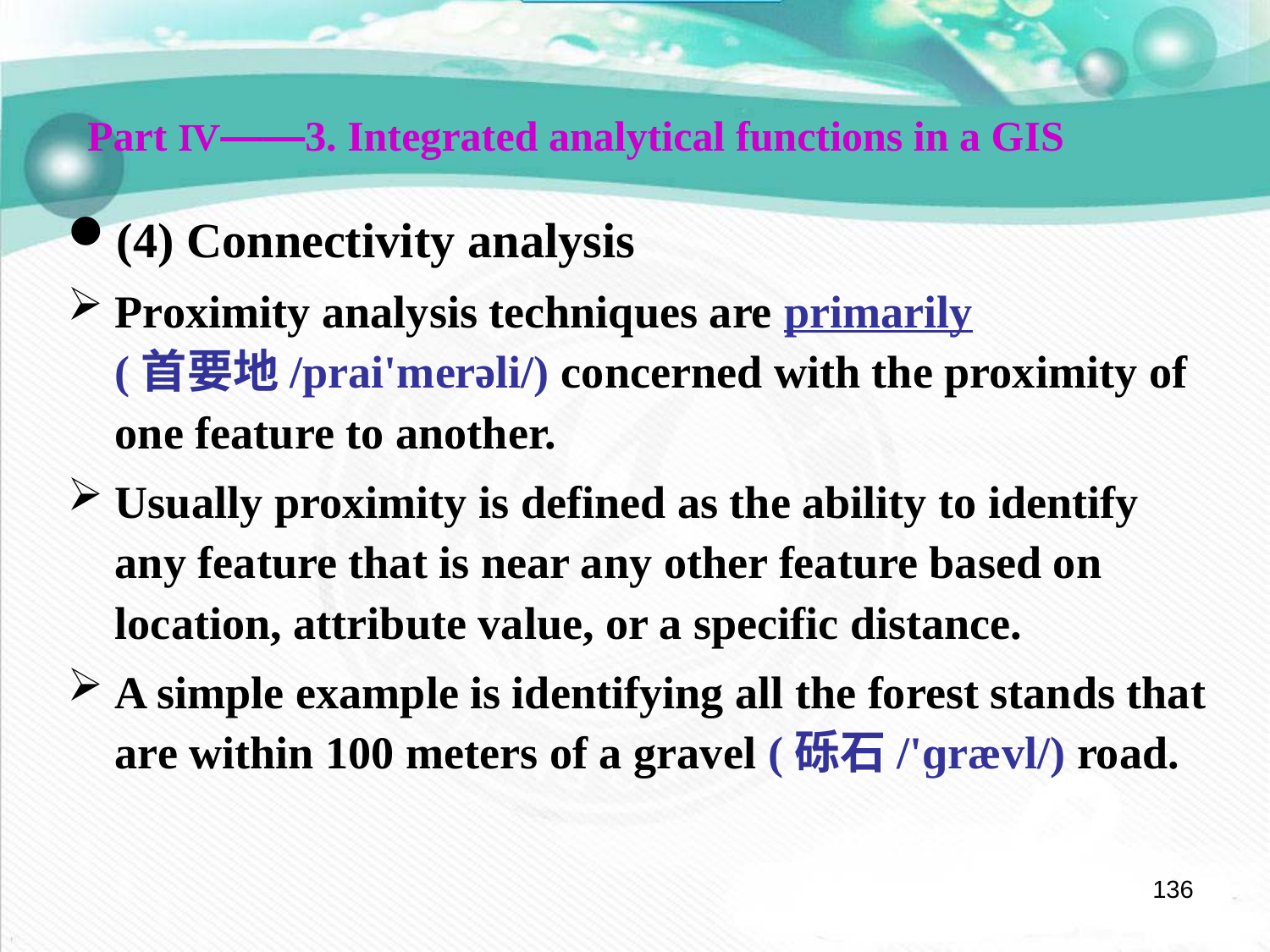

Part Ⅳ——3. Integrated analytical functions in a GIS
(4) Connectivity analysis
Proximity analysis techniques are primarily (首要地/prai'merəli/) concerned with the proximity of one feature to another.
Usually proximity is defined as the ability to identify any feature that is near any other feature based on location, attribute value, or a specific distance.
A simple example is identifying all the forest stands that are within 100 meters of a gravel (砾石/'ɡrævl/) road.

136